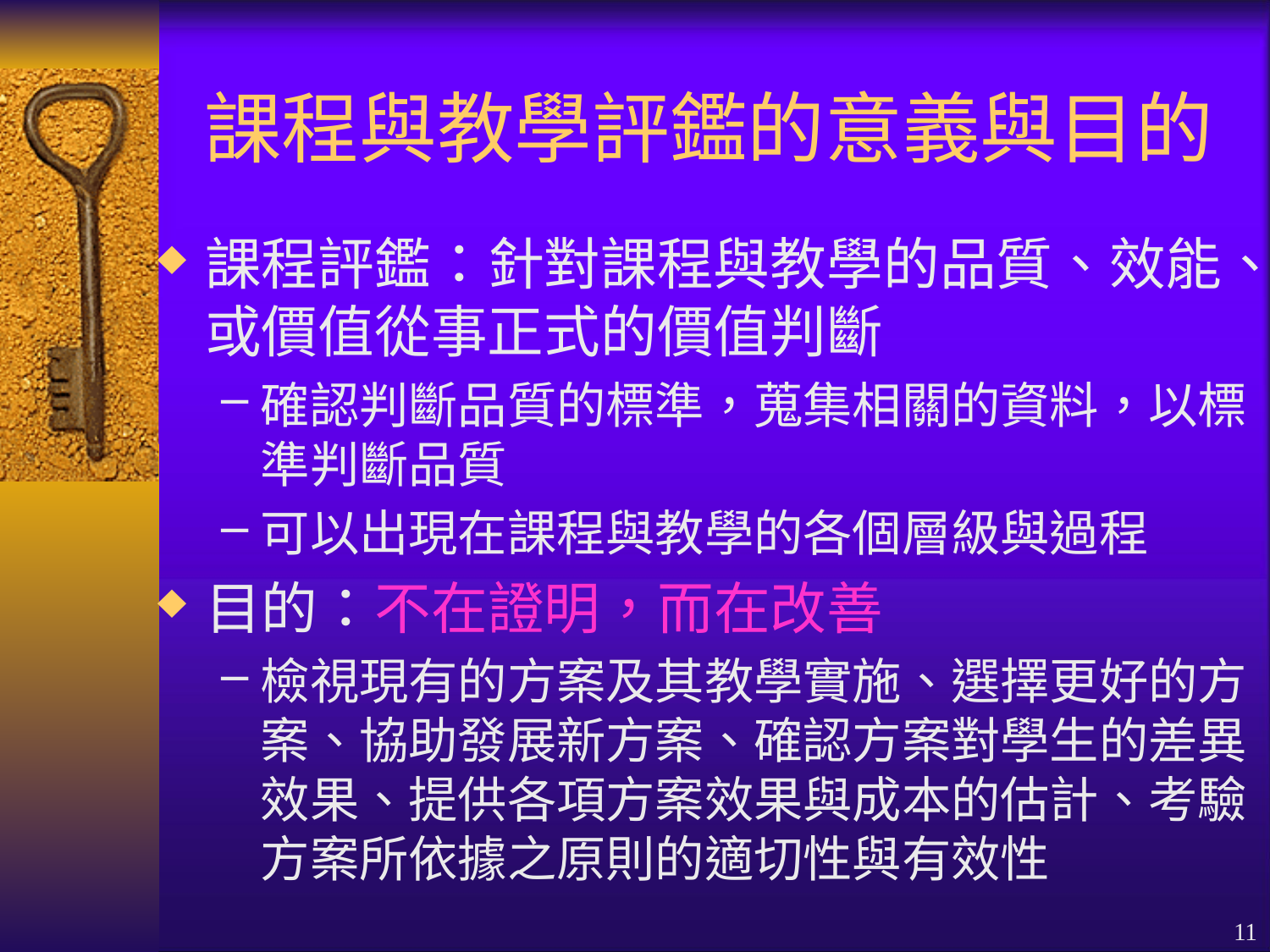

# 課程與教學評鑑的意義與目的
課程評鑑：針對課程與教學的品質、效能、或價值從事正式的價值判斷
確認判斷品質的標準，蒐集相關的資料，以標準判斷品質
可以出現在課程與教學的各個層級與過程
目的：不在證明，而在改善
檢視現有的方案及其教學實施、選擇更好的方案、協助發展新方案、確認方案對學生的差異效果、提供各項方案效果與成本的估計、考驗方案所依據之原則的適切性與有效性
11